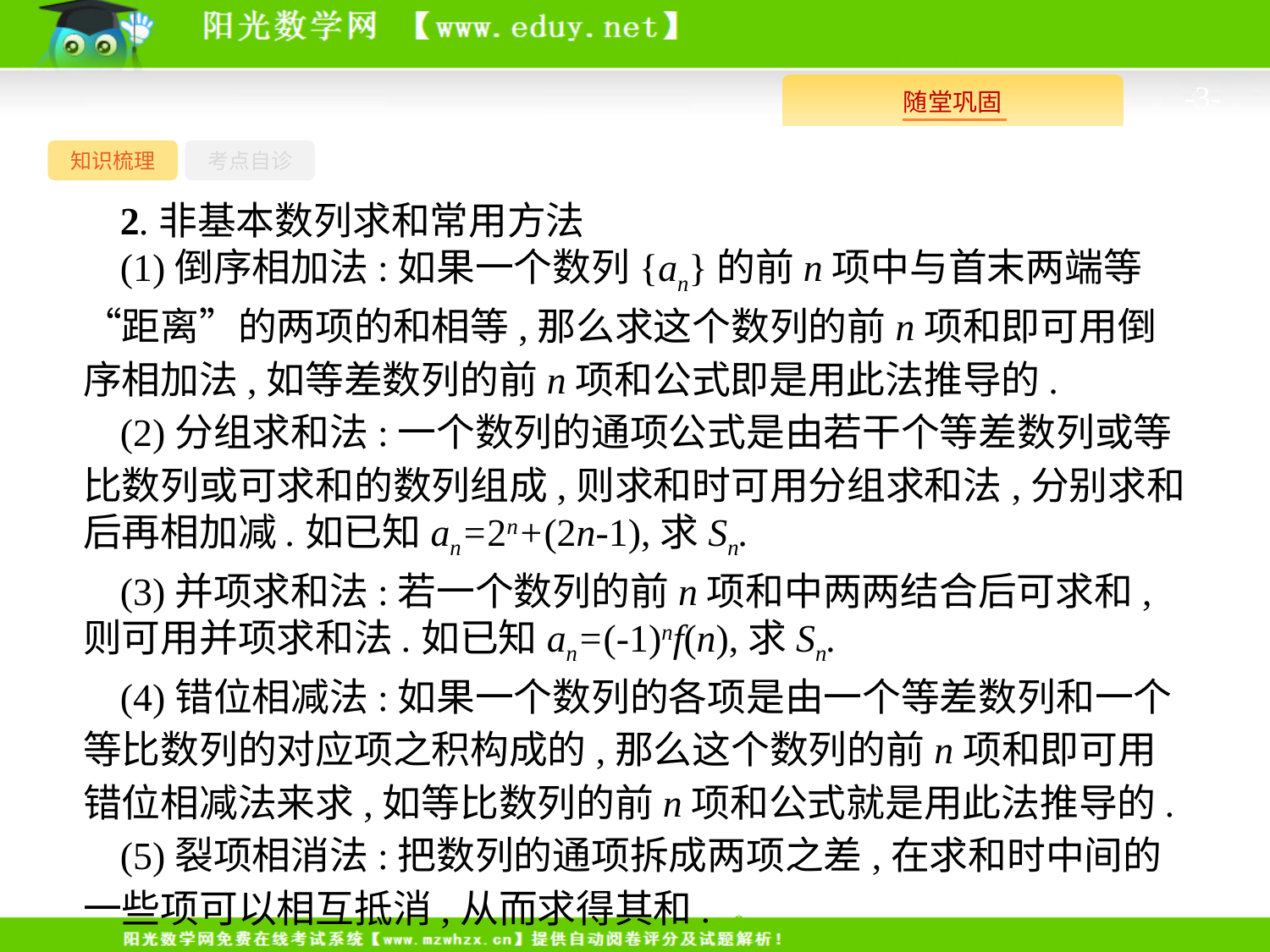

-3-
知识梳理
考点自诊
2.非基本数列求和常用方法
(1)倒序相加法:如果一个数列{an}的前n项中与首末两端等“距离”的两项的和相等,那么求这个数列的前n项和即可用倒序相加法,如等差数列的前n项和公式即是用此法推导的.
(2)分组求和法:一个数列的通项公式是由若干个等差数列或等比数列或可求和的数列组成,则求和时可用分组求和法,分别求和后再相加减.如已知an=2n+(2n-1),求Sn.
(3)并项求和法:若一个数列的前n项和中两两结合后可求和,则可用并项求和法.如已知an=(-1)nf(n),求Sn.
(4)错位相减法:如果一个数列的各项是由一个等差数列和一个等比数列的对应项之积构成的,那么这个数列的前n项和即可用错位相减法来求,如等比数列的前n项和公式就是用此法推导的.
(5)裂项相消法:把数列的通项拆成两项之差,在求和时中间的一些项可以相互抵消,从而求得其和.